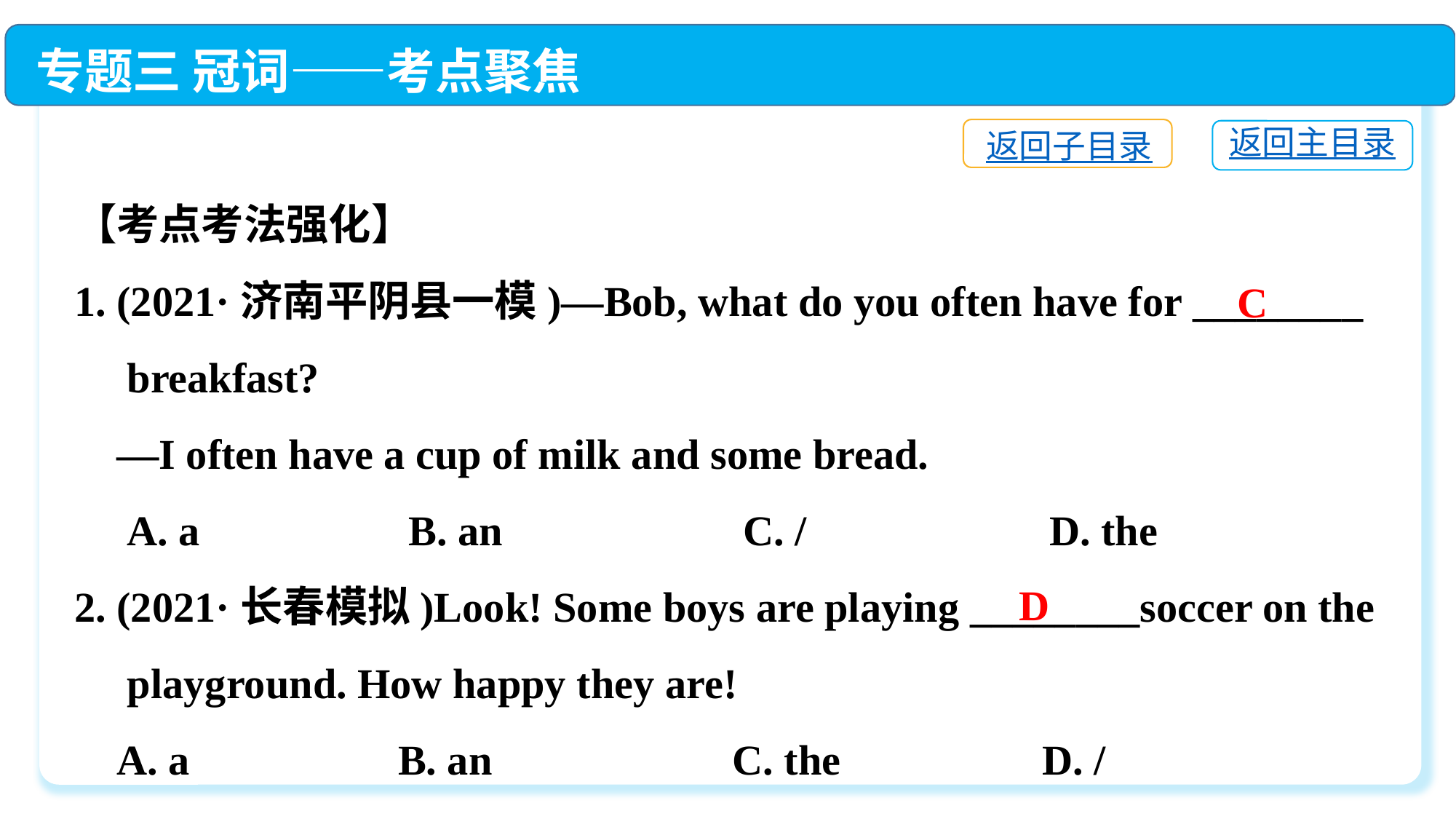

专题三 冠词——考点聚焦

返回子目录
返回主目录
【考点考法强化】
1. (2021·济南平阴县一模)—Bob, what do you often have for ________
　breakfast?
    —I often have a cup of milk and some bread.
     A. a	           B. an	                      C. /	                    D. the
2. (2021·长春模拟)Look! Some boys are playing ________soccer on the
     playground. How happy they are!
    A. a	          B. an	                     C. the	         D. /

C
D